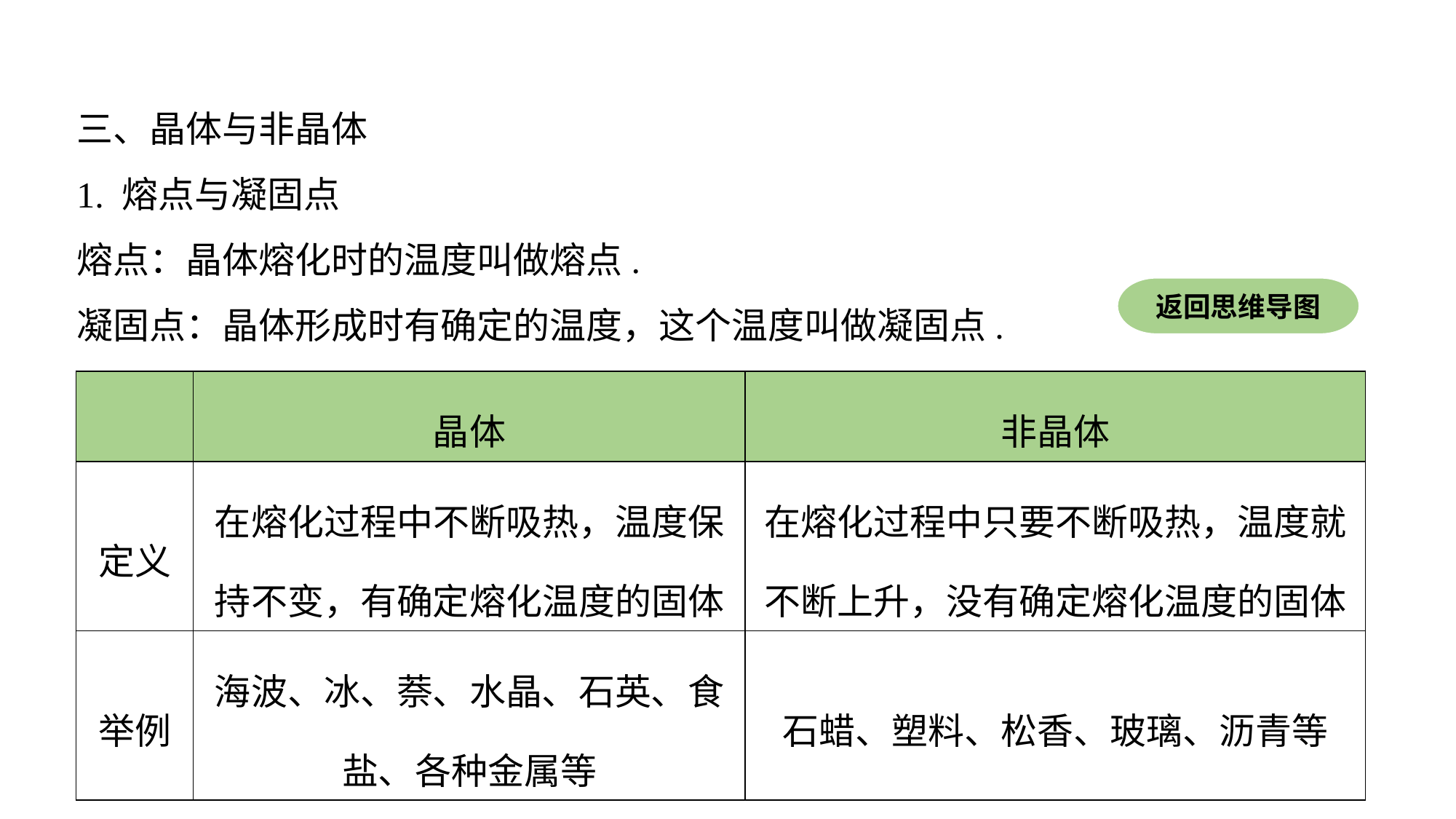

三、晶体与非晶体
1. 熔点与凝固点
熔点：晶体熔化时的温度叫做熔点.
凝固点：晶体形成时有确定的温度，这个温度叫做凝固点.
返回思维导图
|  | 晶体 | 非晶体 |
| --- | --- | --- |
| 定义 | 在熔化过程中不断吸热，温度保持不变，有确定熔化温度的固体 | 在熔化过程中只要不断吸热，温度就不断上升，没有确定熔化温度的固体 |
| 举例 | 海波、冰、萘、水晶、石英、食盐、各种金属等 | 石蜡、塑料、松香、玻璃、沥青等 |